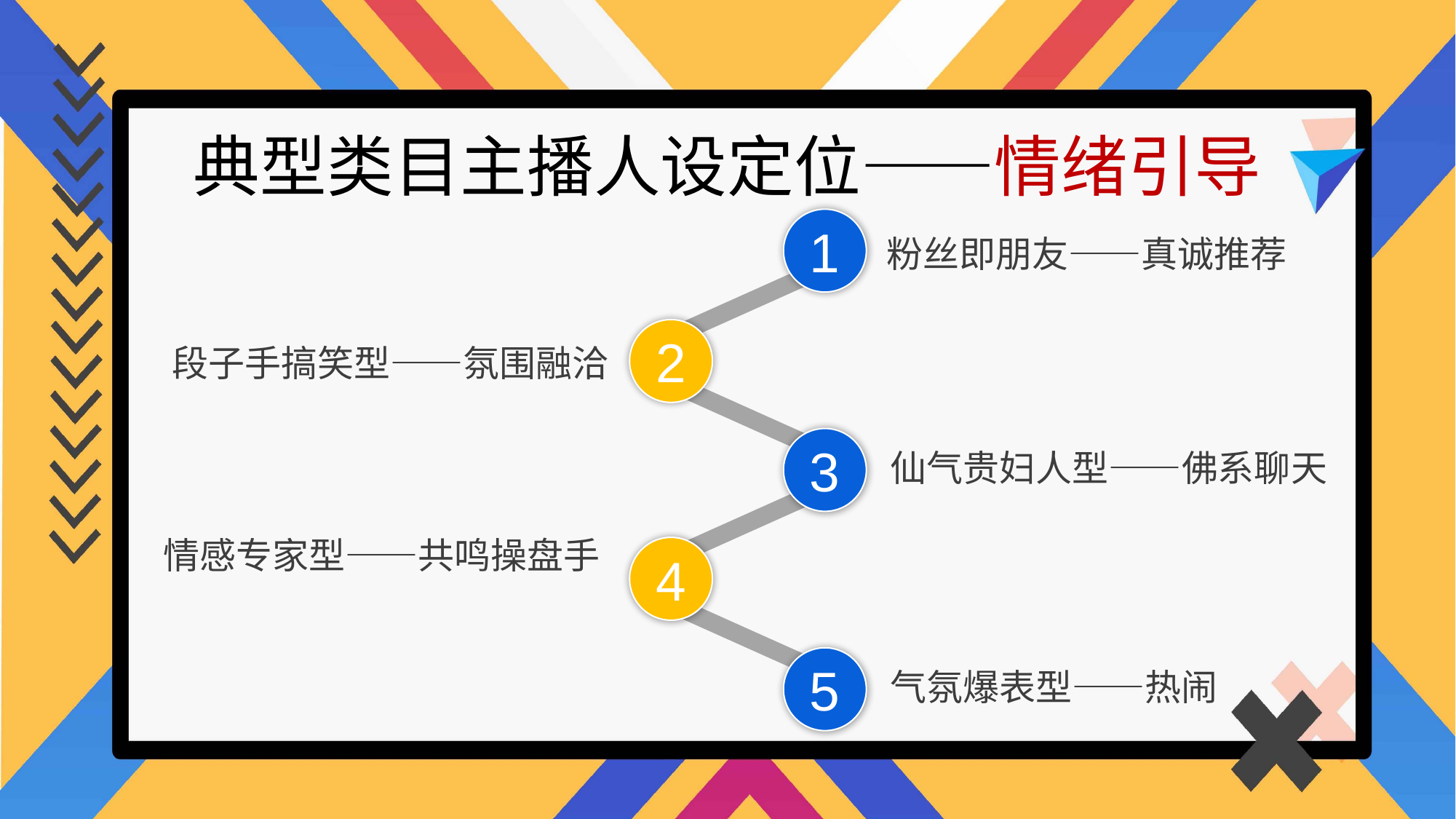

典型类目主播人设定位——情绪引导
1
粉丝即朋友——真诚推荐

2
段子手搞笑型——氛围融洽

3
仙气贵妇人型——佛系聊天

情感专家型——共鸣操盘手
4

5
气氛爆表型——热闹